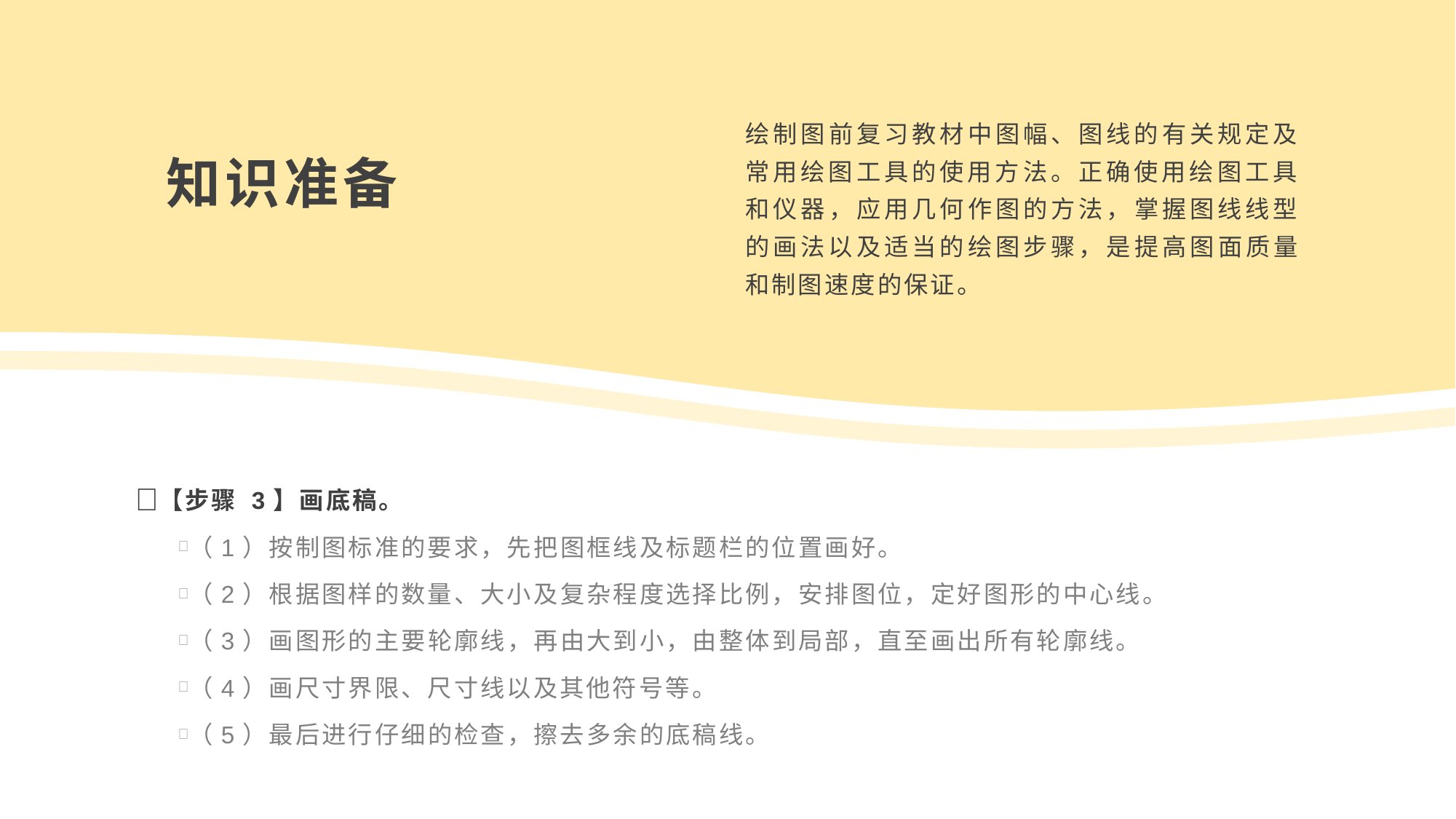

绘制图前复习教材中图幅、图线的有关规定及常用绘图工具的使用方法。正确使用绘图工具和仪器，应用几何作图的方法，掌握图线线型的画法以及适当的绘图步骤，是提高图面质量和制图速度的保证。
知识准备

【步骤 3】画底稿。
（1）按制图标准的要求，先把图框线及标题栏的位置画好。
（2）根据图样的数量、大小及复杂程度选择比例，安排图位，定好图形的中心线。
（3）画图形的主要轮廓线，再由大到小，由整体到局部，直至画出所有轮廓线。
（4）画尺寸界限、尺寸线以及其他符号等。
（5）最后进行仔细的检查，擦去多余的底稿线。